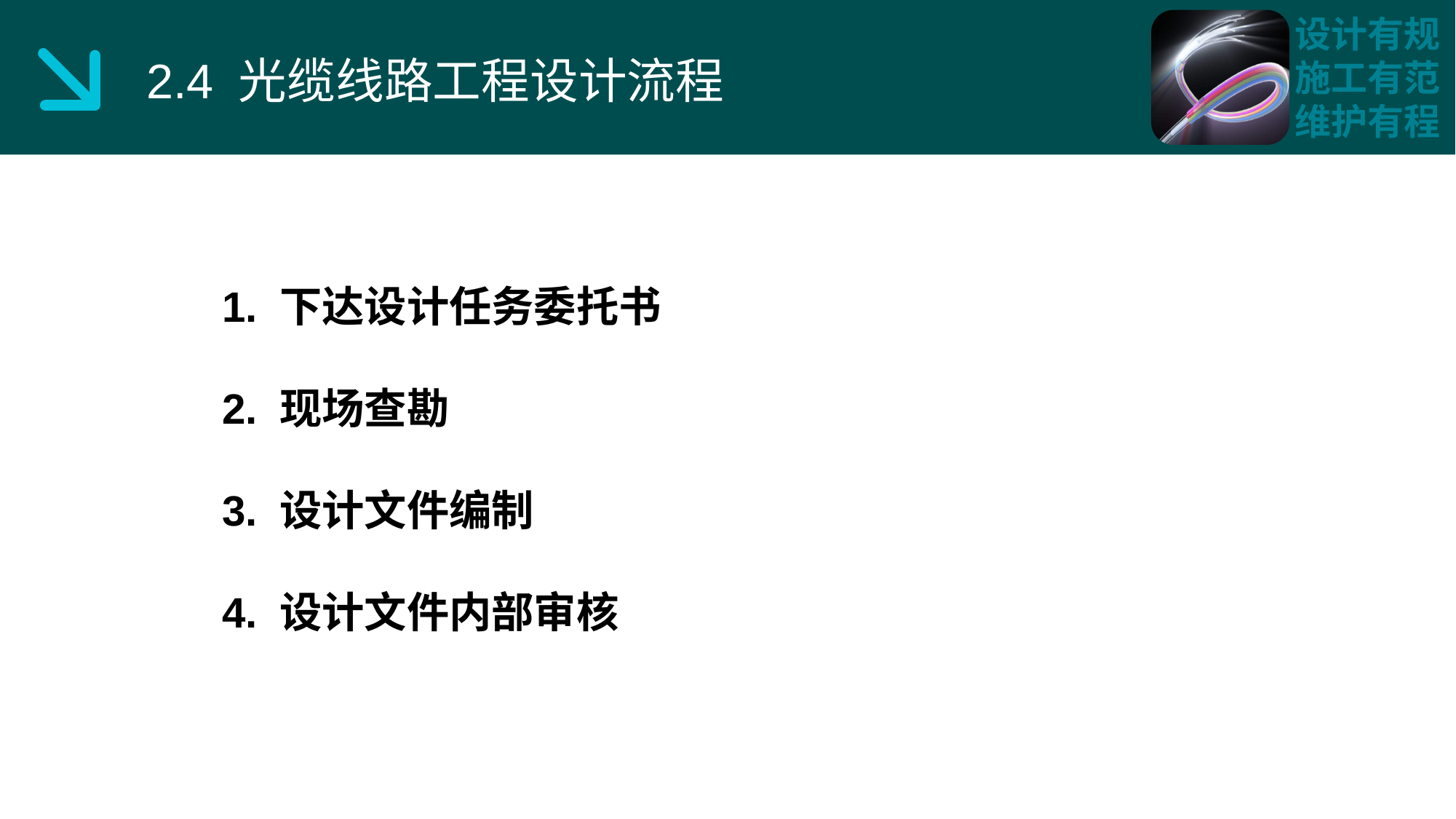

2.4 光缆线路工程设计流程

    1. 下达设计任务委托书

    2. 现场查勘

    3. 设计文件编制

    4. 设计文件内部审核